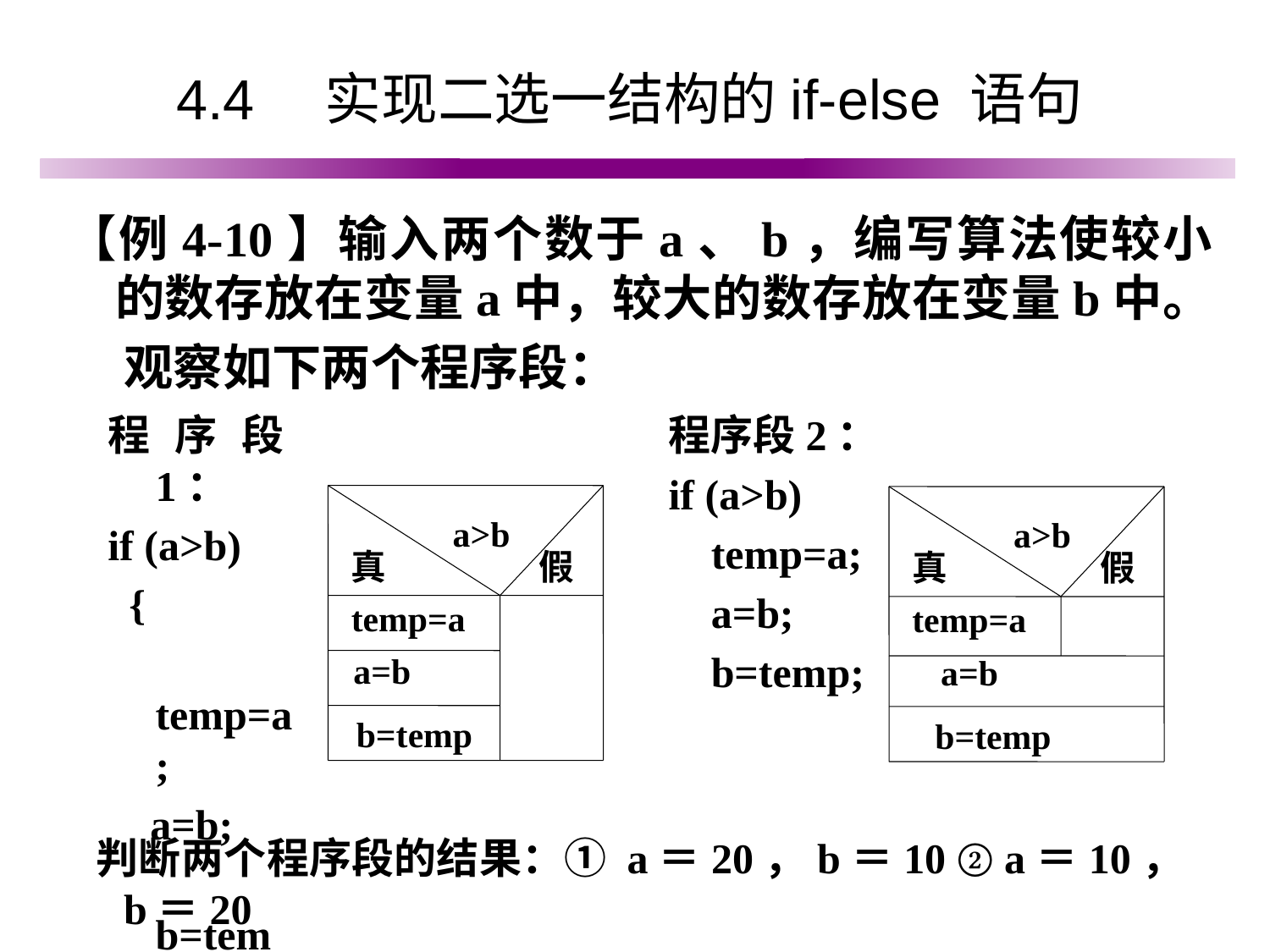

# 4.4　实现二选一结构的if-else 语句
【例4-10】输入两个数于a、b，编写算法使较小的数存放在变量a中，较大的数存放在变量b中。
    观察如下两个程序段：
程序段1：
if (a>b)
  {
    temp=a;
    a=b;
    b=temp;
  }
程序段2：
if (a>b)
    temp=a;
    a=b;
    b=temp;

a>b
真                   假
temp=a
     a=b
 b=temp

a>b
真                   假
temp=a

        a=b

   b=temp

 判断两个程序段的结果：① a＝20，b＝10 ② a＝10，b＝20